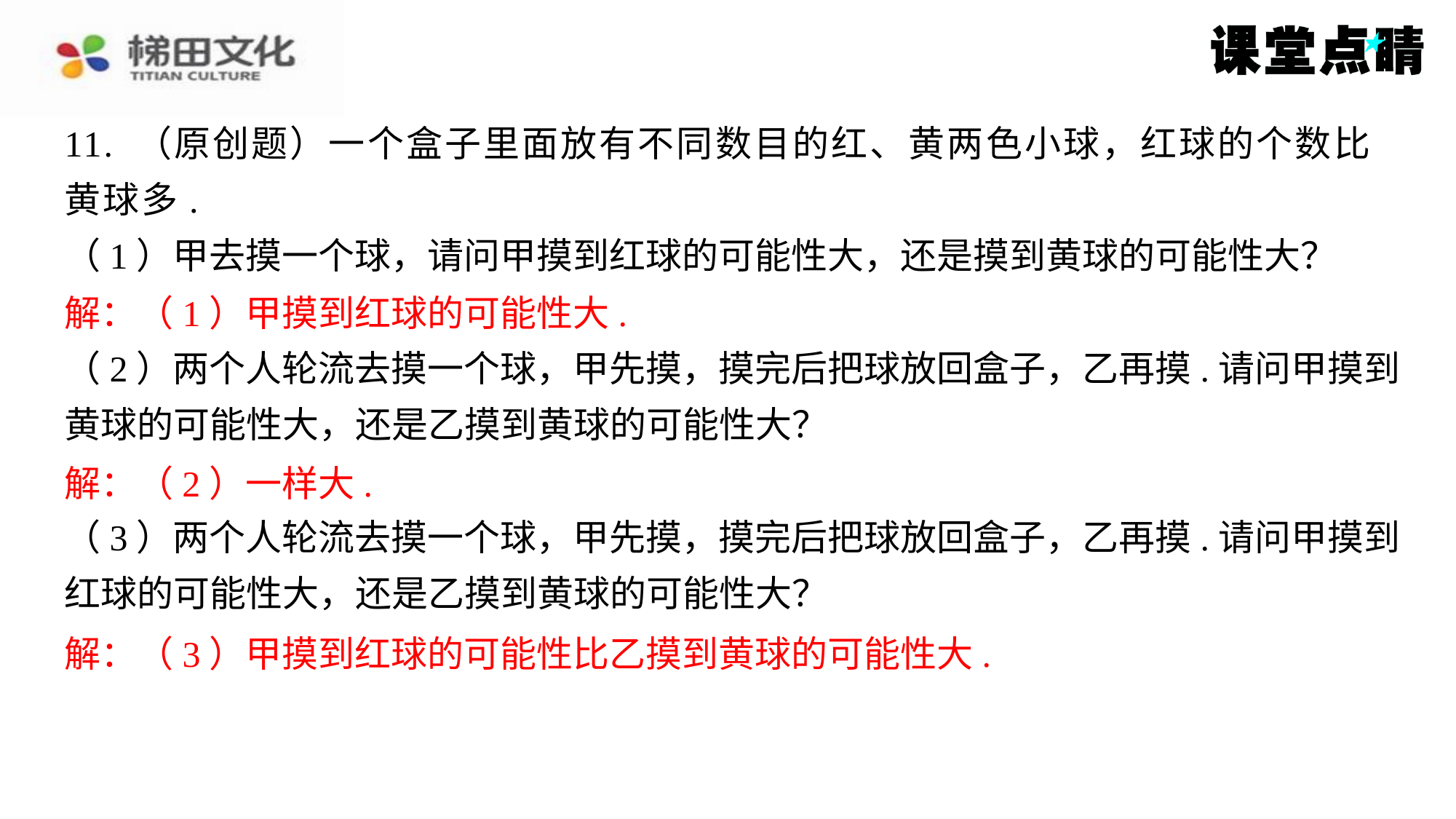

11. （原创题）一个盒子里面放有不同数目的红、黄两色小球，红球的个数比
黄球多.
（1）甲去摸一个球，请问甲摸到红球的可能性大，还是摸到黄球的可能性大？
解：（1）甲摸到红球的可能性大.
（2）两个人轮流去摸一个球，甲先摸，摸完后把球放回盒子，乙再摸.请问甲摸到
黄球的可能性大，还是乙摸到黄球的可能性大？
解：（2）一样大.
（3）两个人轮流去摸一个球，甲先摸，摸完后把球放回盒子，乙再摸.请问甲摸到
红球的可能性大，还是乙摸到黄球的可能性大？
解：（3）甲摸到红球的可能性比乙摸到黄球的可能性大.
解：（1）甲摸到红球的可能性大.
解：（2）一样大.
解：（3）甲摸到红球的可能性比乙摸到黄球的可能性大.